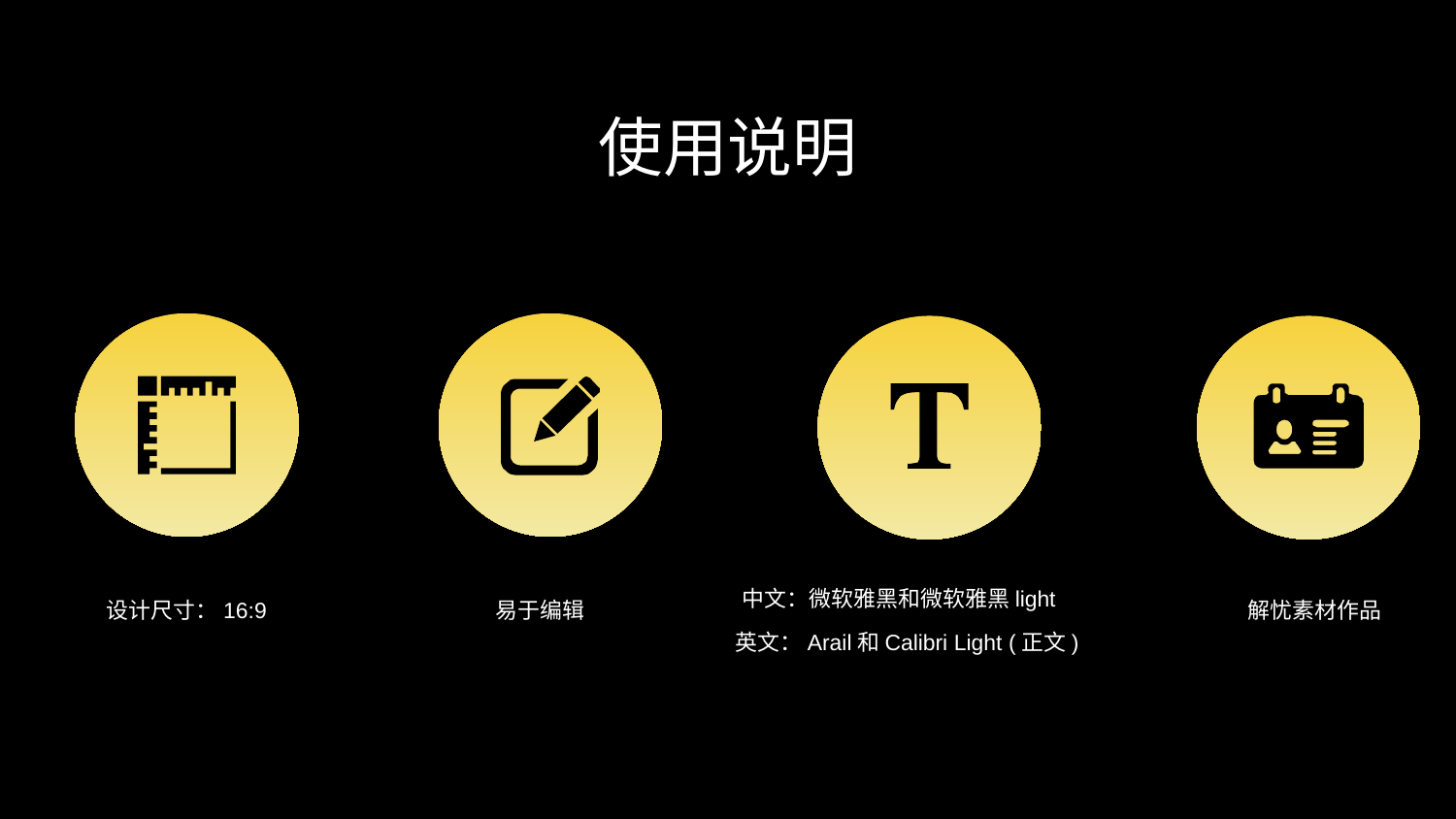

使用说明

中文：微软雅黑和微软雅黑light
设计尺寸：16:9
易于编辑
解忧素材作品
英文：Arail和Calibri Light (正文)